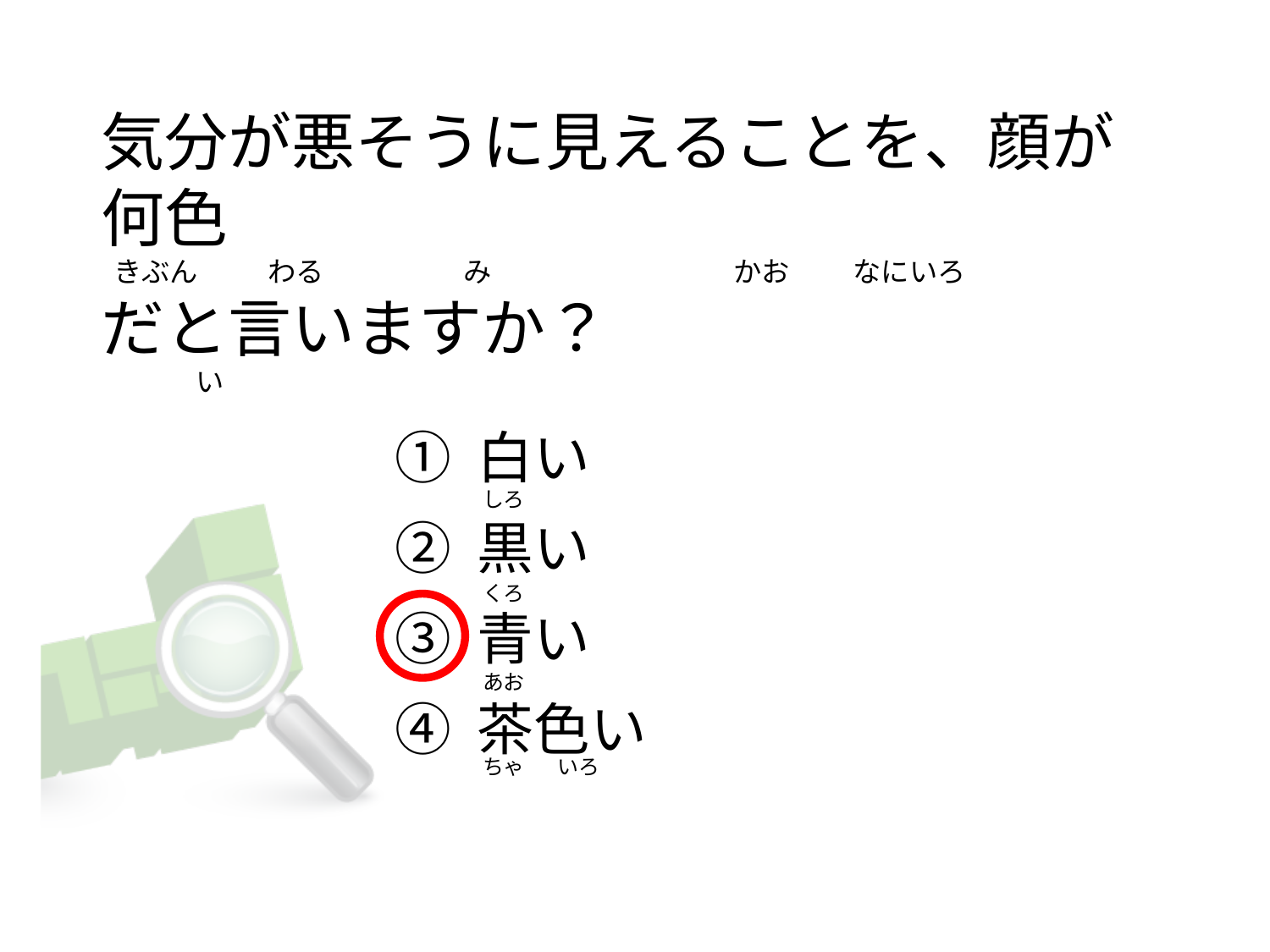

# 気分が悪そうに見えることを、顔が何色   きぶん           わる                      み                                      かお          なにいろ だと言いますか？                い
① 白い
② 黒い
③ 青い
④ 茶色い
しろ
くろ

あお
ちゃ       いろ